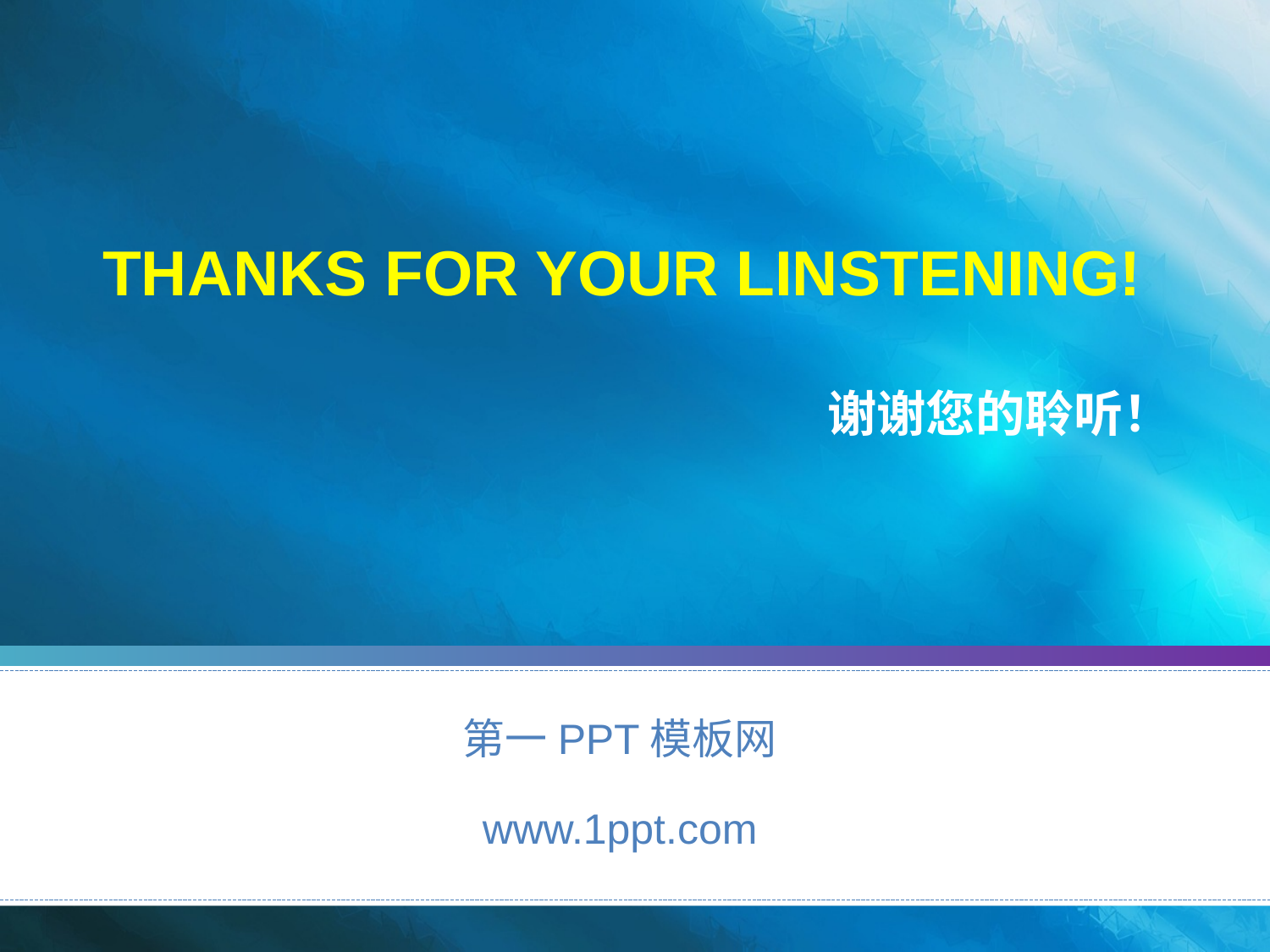

THANKS FOR YOUR LINSTENING!
谢谢您的聆听！
第一PPT模板网
www.1ppt.com